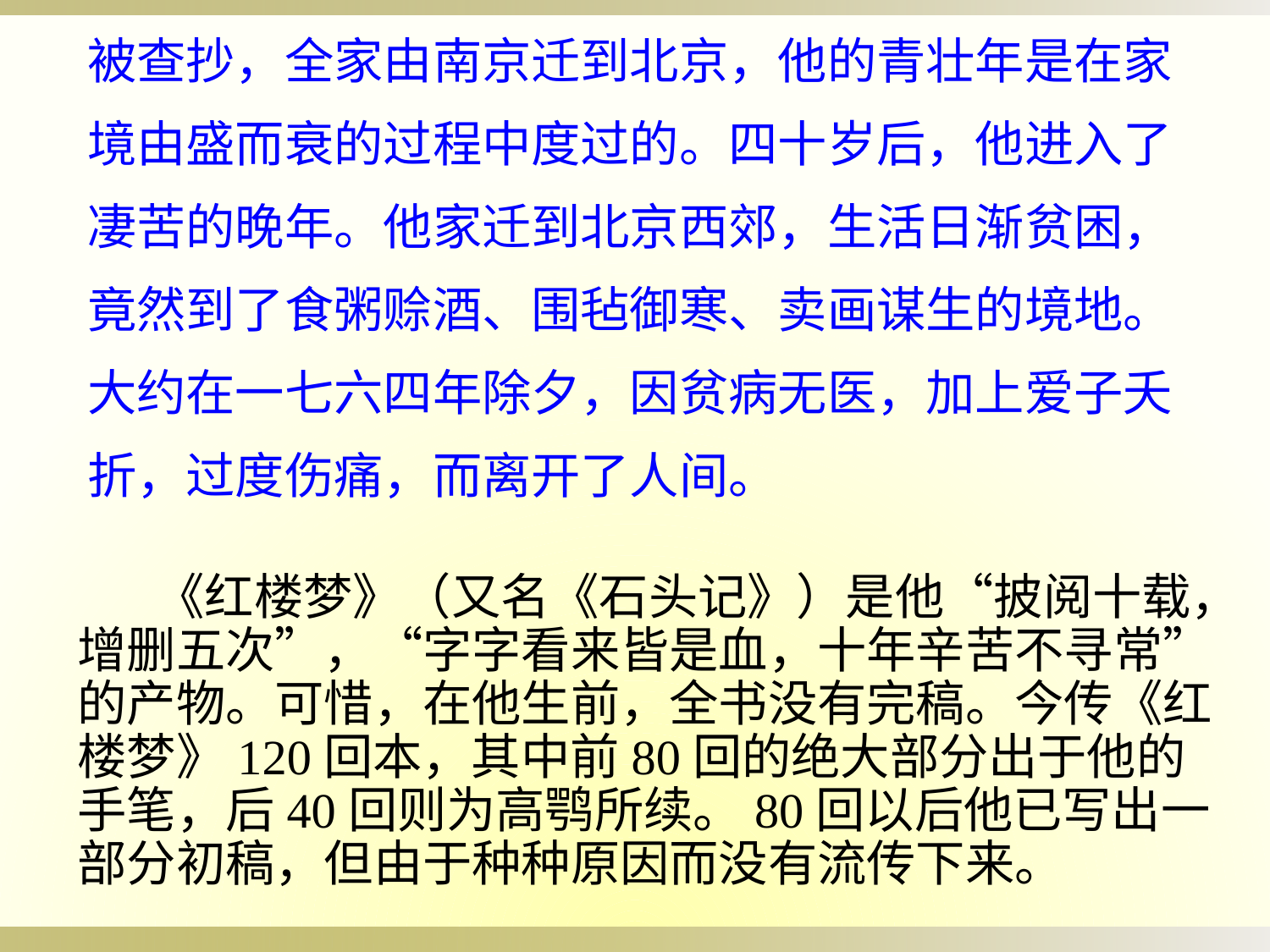

被查抄，全家由南京迁到北京，他的青壮年是在家境由盛而衰的过程中度过的。四十岁后，他进入了凄苦的晚年。他家迁到北京西郊，生活日渐贫困，竟然到了食粥赊酒、围毡御寒、卖画谋生的境地。大约在一七六四年除夕，因贫病无医，加上爱子夭折，过度伤痛，而离开了人间。
      《红楼梦》（又名《石头记》）是他“披阅十载，增删五次”，“字字看来皆是血，十年辛苦不寻常”的产物。可惜，在他生前，全书没有完稿。今传《红楼梦》120回本，其中前80回的绝大部分出于他的手笔，后40回则为高鹗所续。80回以后他已写出一部分初稿，但由于种种原因而没有流传下来。